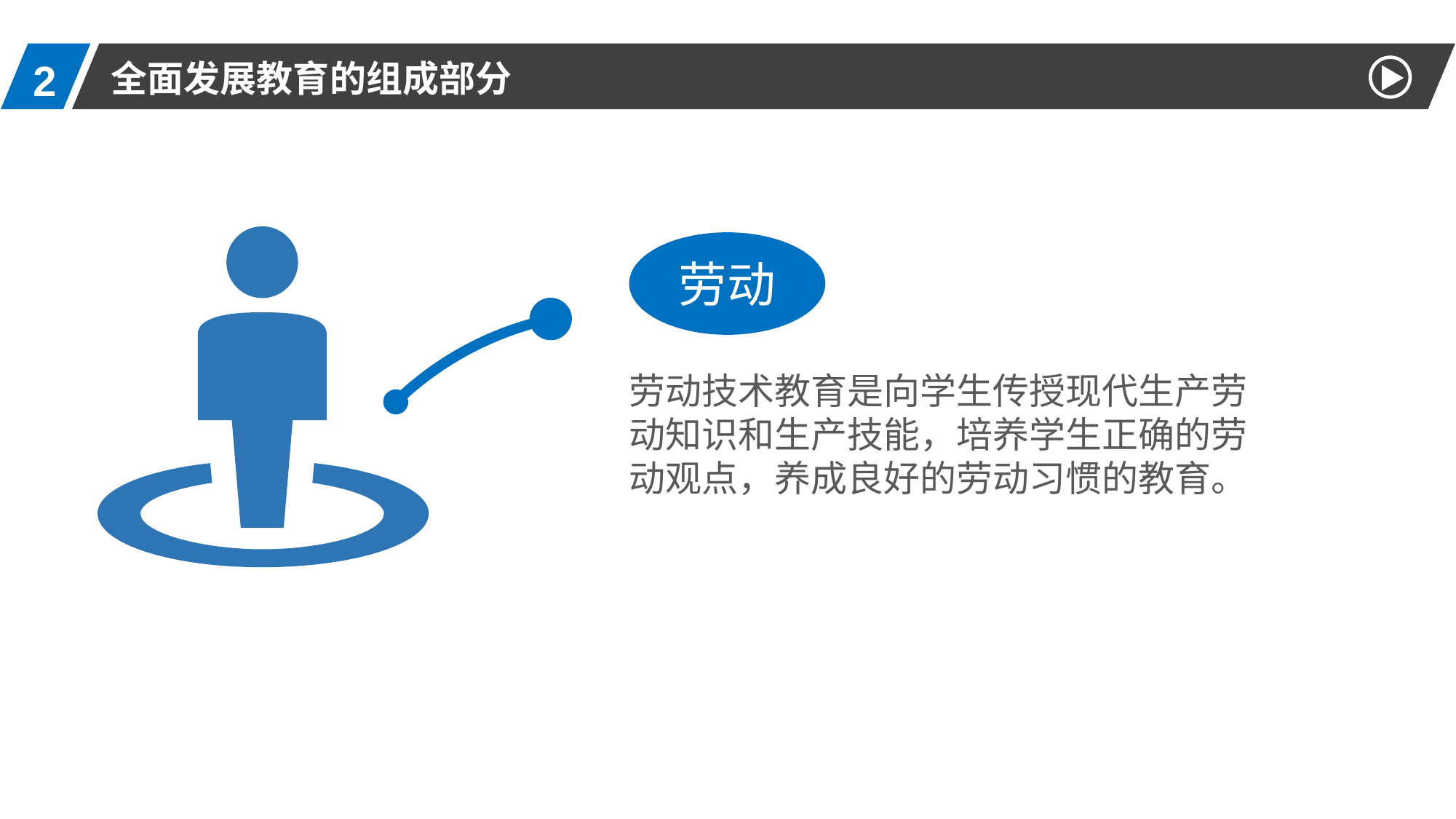

2
全面发展教育的组成部分

劳动
劳动技术教育是向学生传授现代生产劳动知识和生产技能，培养学生正确的劳动观点，养成良好的劳动习惯的教育。